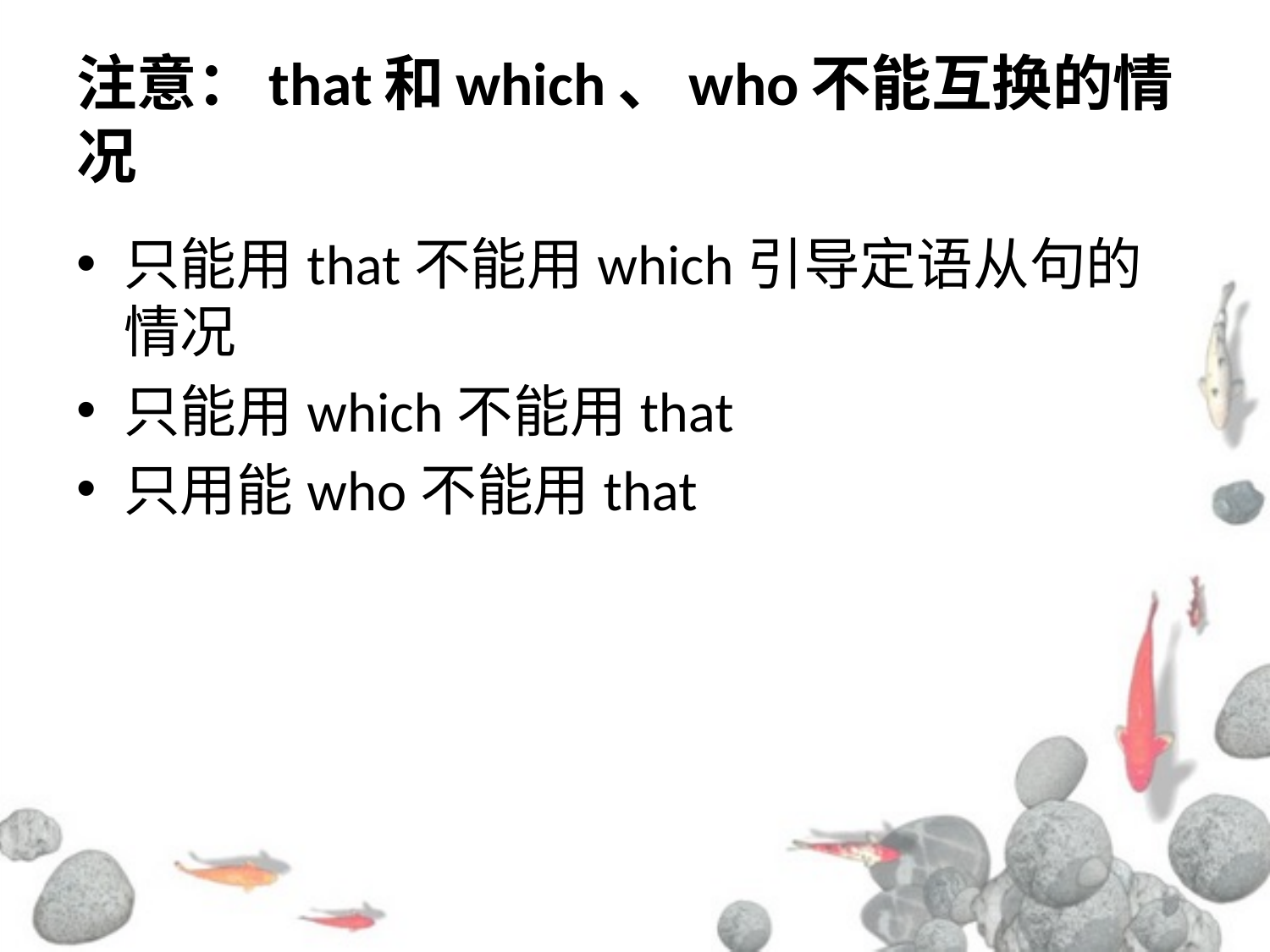

# 注意：that和which、who不能互换的情况
只能用that不能用which引导定语从句的情况
只能用which不能用that
只用能who不能用that